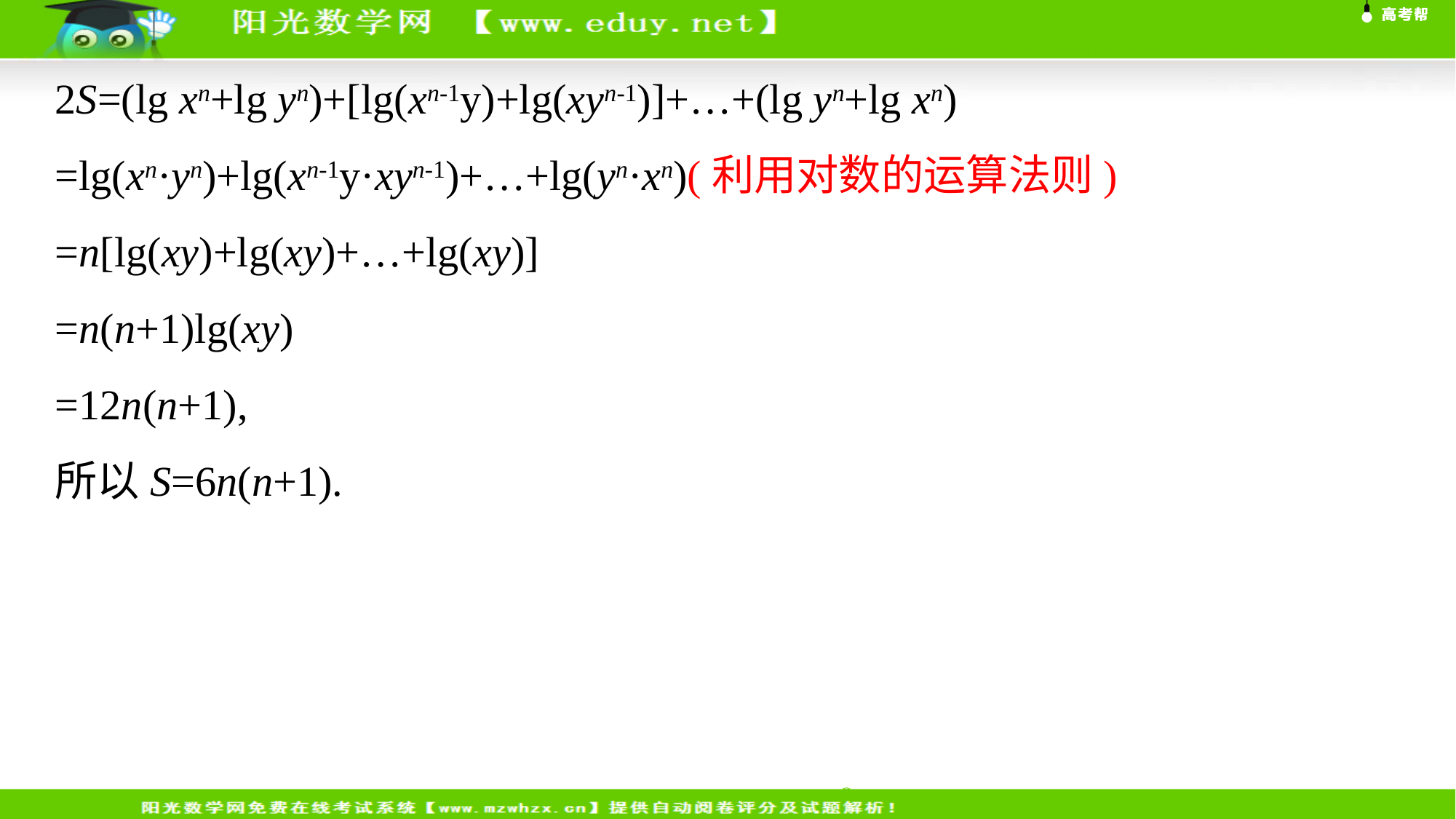

2S=(lg xn+lg yn)+[lg(xn-1y)+lg(xyn-1)]+…+(lg yn+lg xn)
=lg(xn·yn)+lg(xn-1y·xyn-1)+…+lg(yn·xn)(利用对数的运算法则)
=n[lg(xy)+lg(xy)+…+lg(xy)]
=n(n+1)lg(xy)
=12n(n+1),
所以S=6n(n+1).